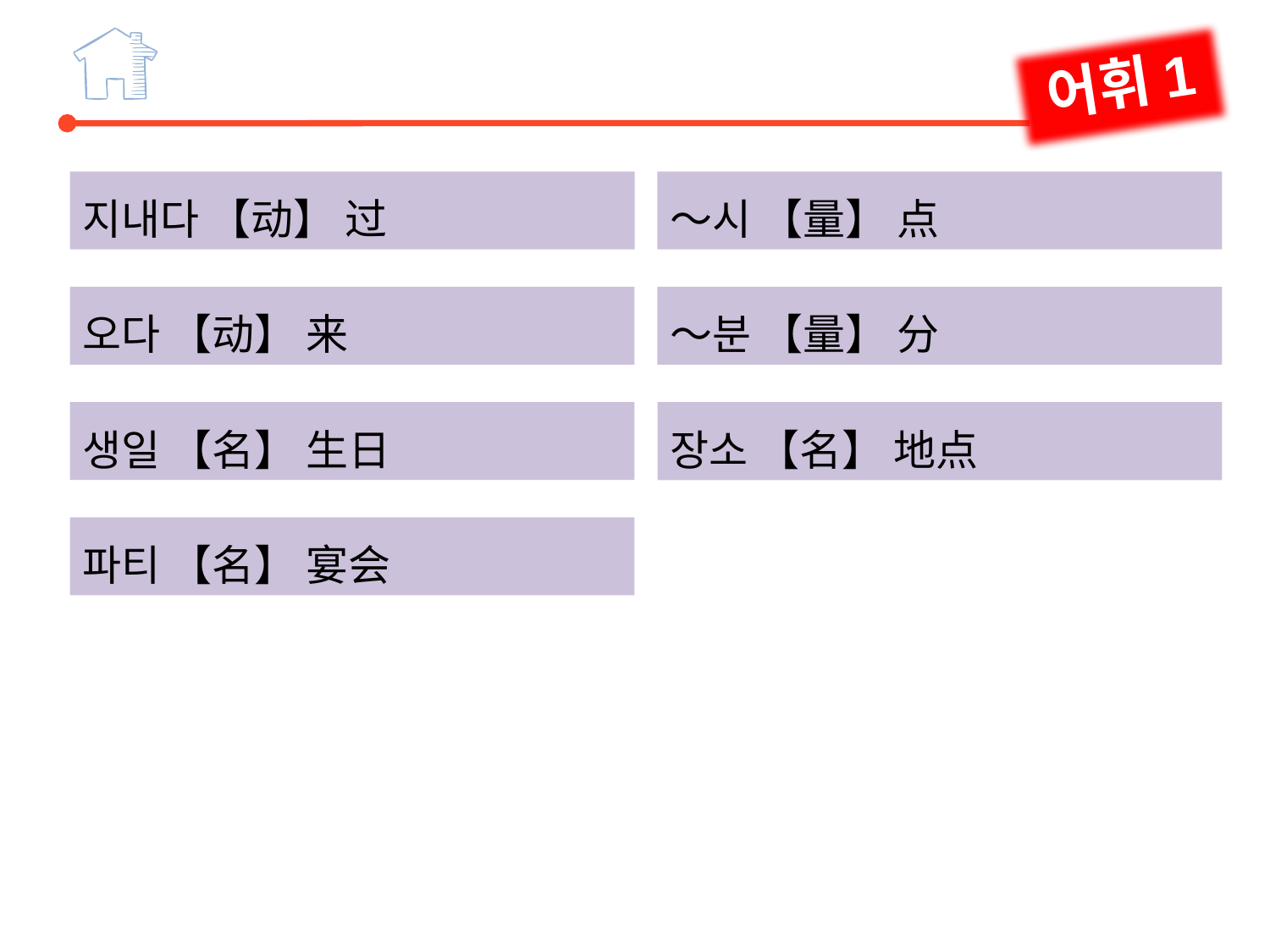

어휘1
～시 【量】 点
지내다 【动】 过
～분 【量】 分
오다 【动】 来
생일 【名】 生日
장소 【名】 地点
파티 【名】 宴会